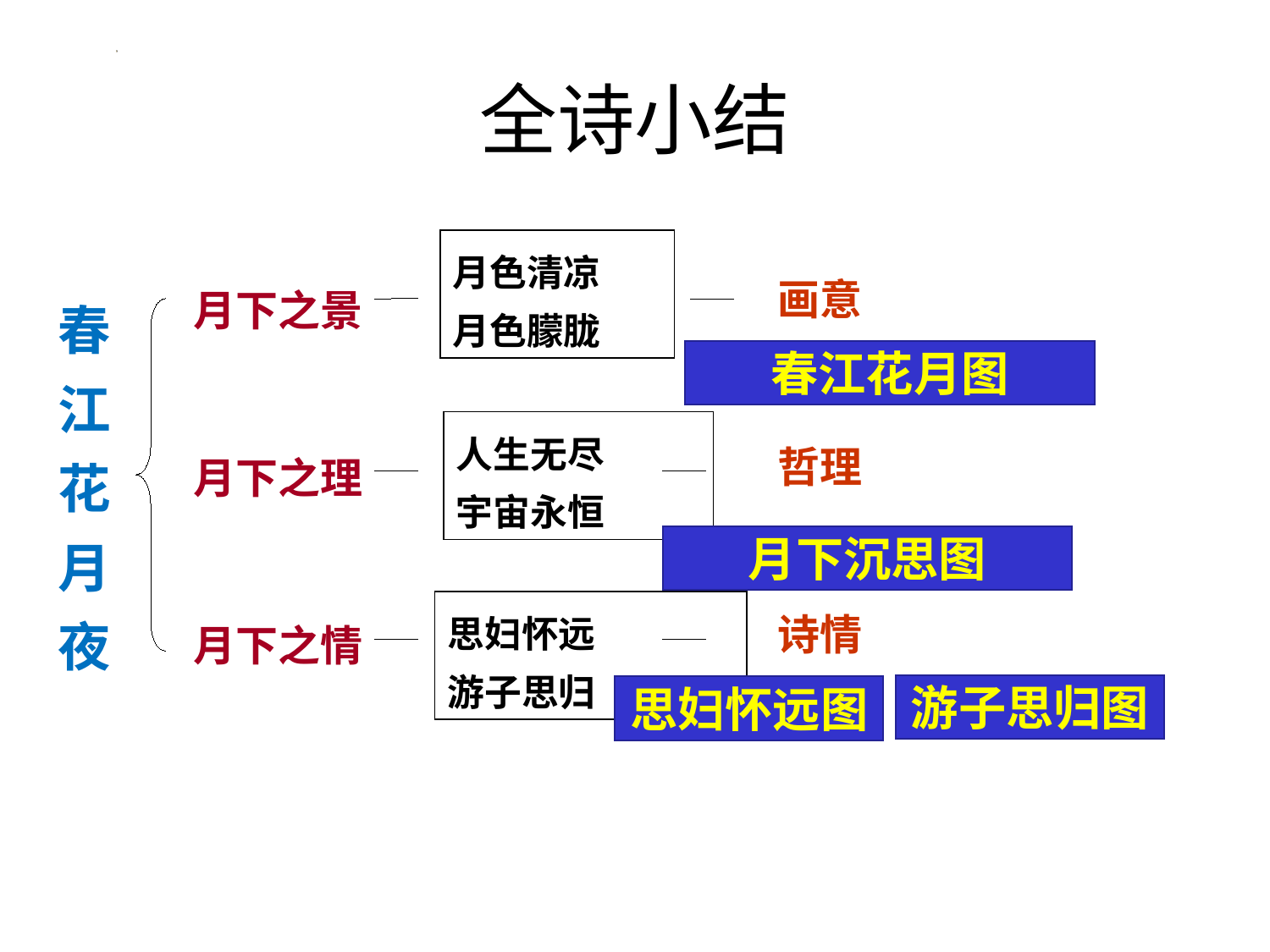

# 全诗小结

画意

哲理

诗情
月色清凉
月色朦胧
月下之景

月下之理

月下之情
春江花月夜

春江花月图
人生无尽
宇宙永恒
月下沉思图
思妇怀远
游子思归
游子思归图
思妇怀远图